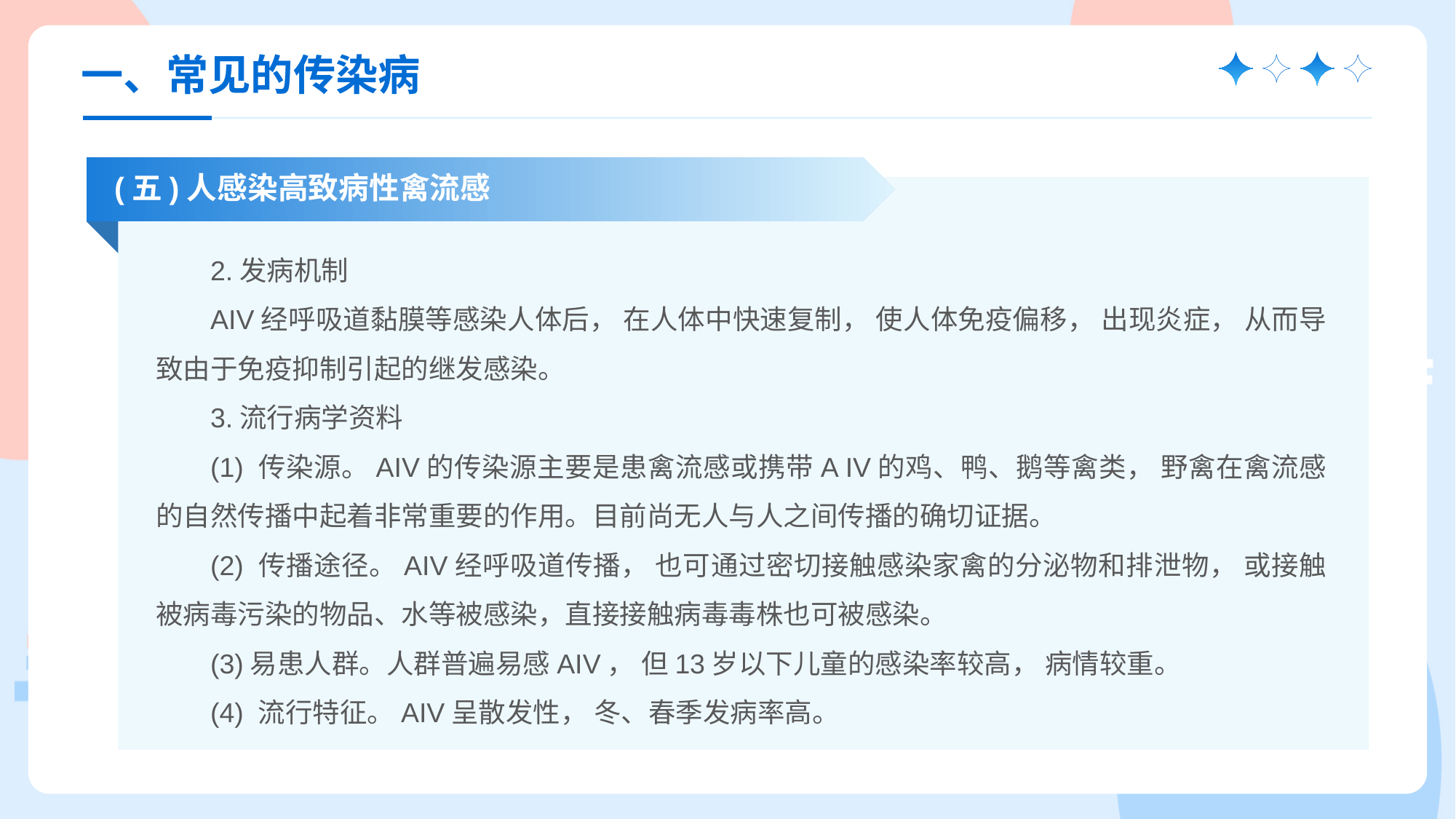

一、常见的传染病
(五)人感染高致病性禽流感

2.发病机制
AIV经呼吸道黏膜等感染人体后， 在人体中快速复制， 使人体免疫偏移， 出现炎症， 从而导致由于免疫抑制引起的继发感染。
3.流行病学资料
(1) 传染源。AIV的传染源主要是患禽流感或携带A IV的鸡、鸭、鹅等禽类， 野禽在禽流感的自然传播中起着非常重要的作用。目前尚无人与人之间传播的确切证据。
(2) 传播途径。AIV经呼吸道传播， 也可通过密切接触感染家禽的分泌物和排泄物， 或接触被病毒污染的物品、水等被感染，直接接触病毒毒株也可被感染。
(3)易患人群。人群普遍易感AIV， 但13岁以下儿童的感染率较高， 病情较重。
(4) 流行特征。AIV呈散发性， 冬、春季发病率高。